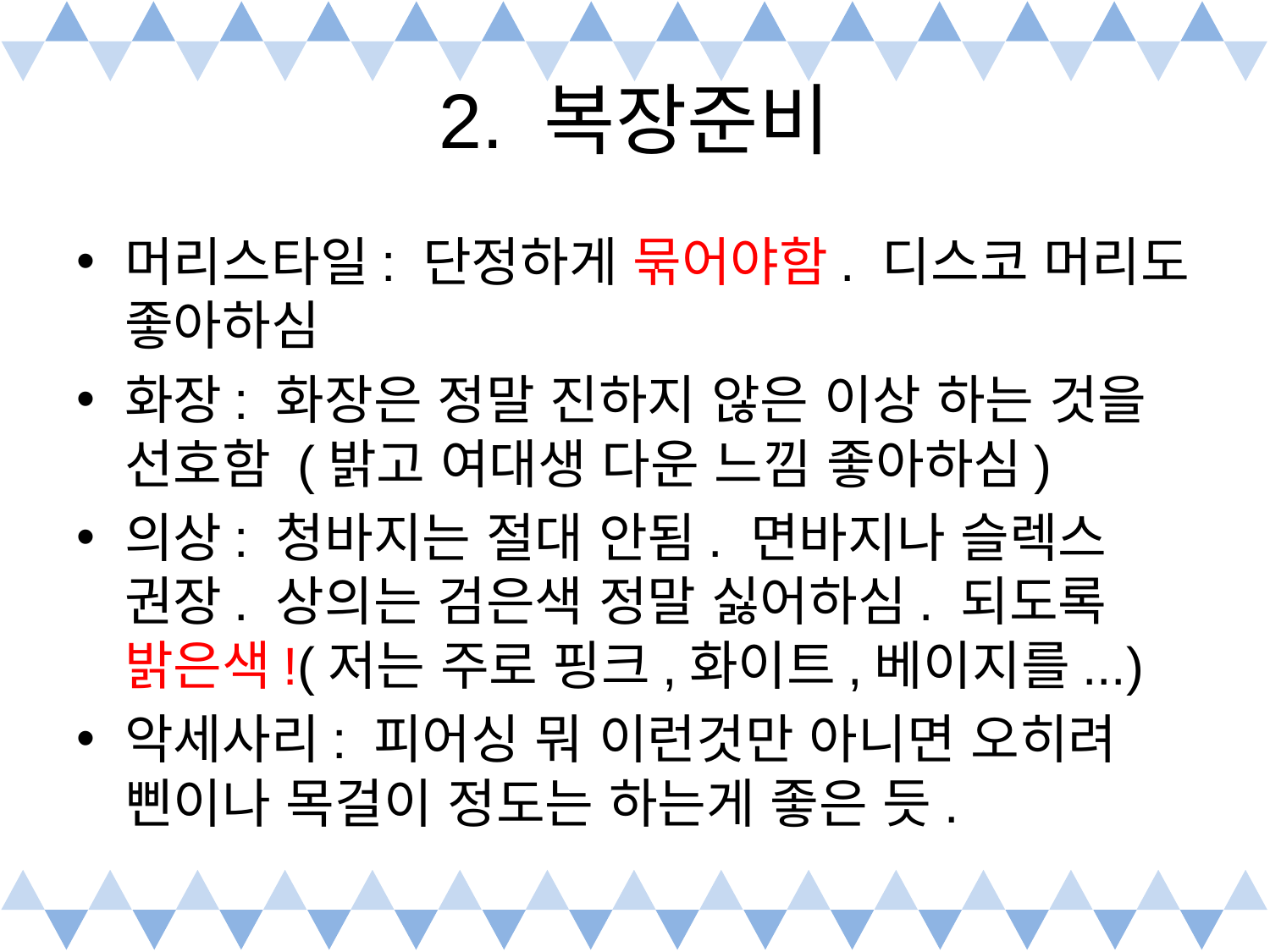

# 2. 복장준비
머리스타일: 단정하게 묶어야함. 디스코 머리도 좋아하심
화장: 화장은 정말 진하지 않은 이상 하는 것을 선호함 (밝고 여대생 다운 느낌 좋아하심)
의상: 청바지는 절대 안됨. 면바지나 슬렉스 권장. 상의는 검은색 정말 싫어하심. 되도록 밝은색!(저는 주로 핑크,화이트,베이지를...)
악세사리: 피어싱 뭐 이런것만 아니면 오히려 삔이나 목걸이 정도는 하는게 좋은 듯.